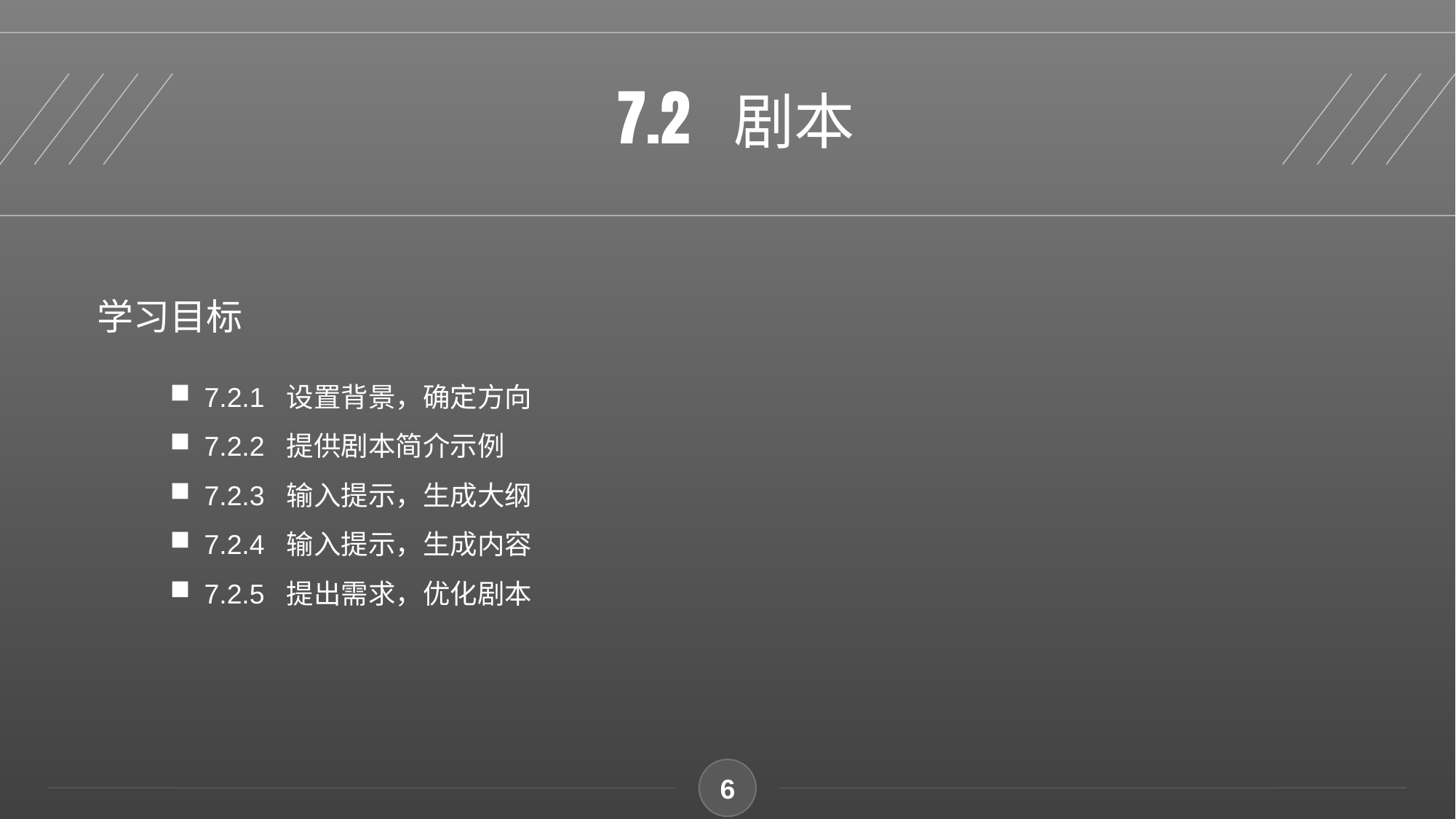

7.2  剧本

学习目标
7.2.1  设置背景，确定方向
7.2.2  提供剧本简介示例
7.2.3  输入提示，生成大纲
7.2.4  输入提示，生成内容
7.2.5  提出需求，优化剧本